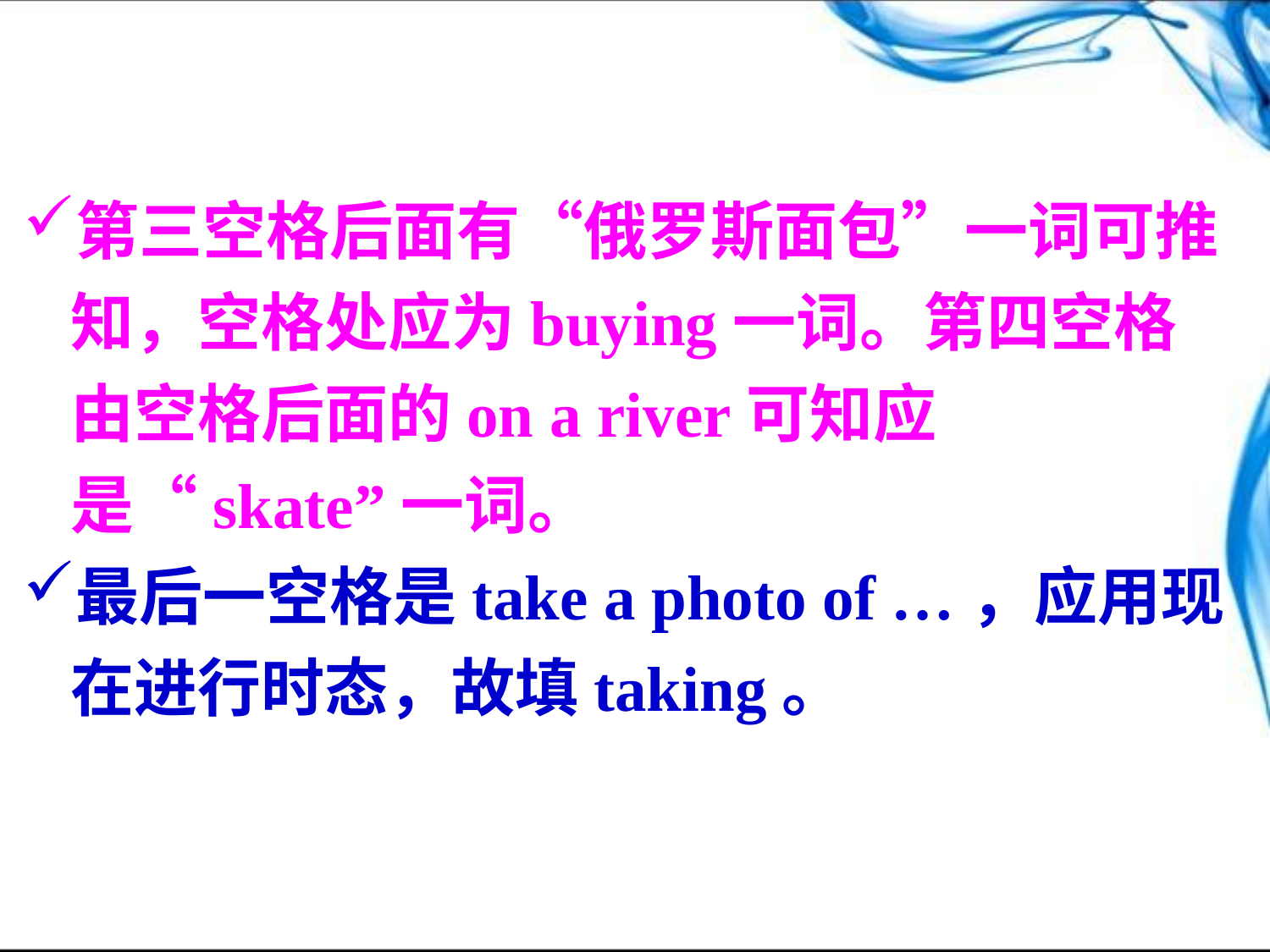

第三空格后面有“俄罗斯面包”一词可推知，空格处应为buying一词。第四空格由空格后面的on a river可知应是“skate”一词。
最后一空格是take a photo of …，应用现在进行时态，故填taking。